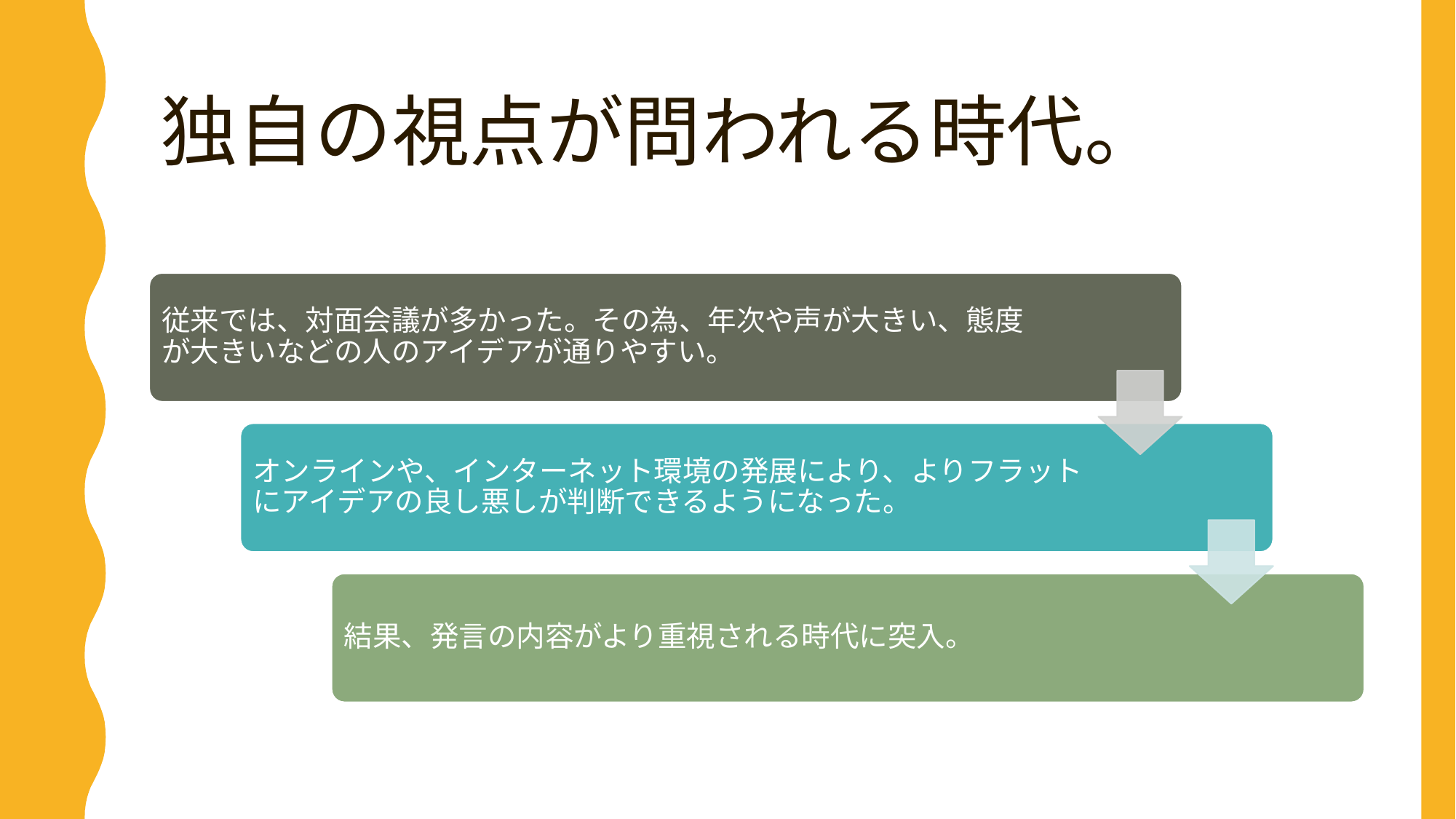

# 独自の視点が問われる時代。

従来では、対面会議が多かった。その為、年次や声が大きい、態度が大きいなどの人のアイデアが通りやすい。

オンラインや、インターネット環境の発展により、よりフラットにアイデアの良し悪しが判断できるようになった。

結果、発言の内容がより重視される時代に突入。